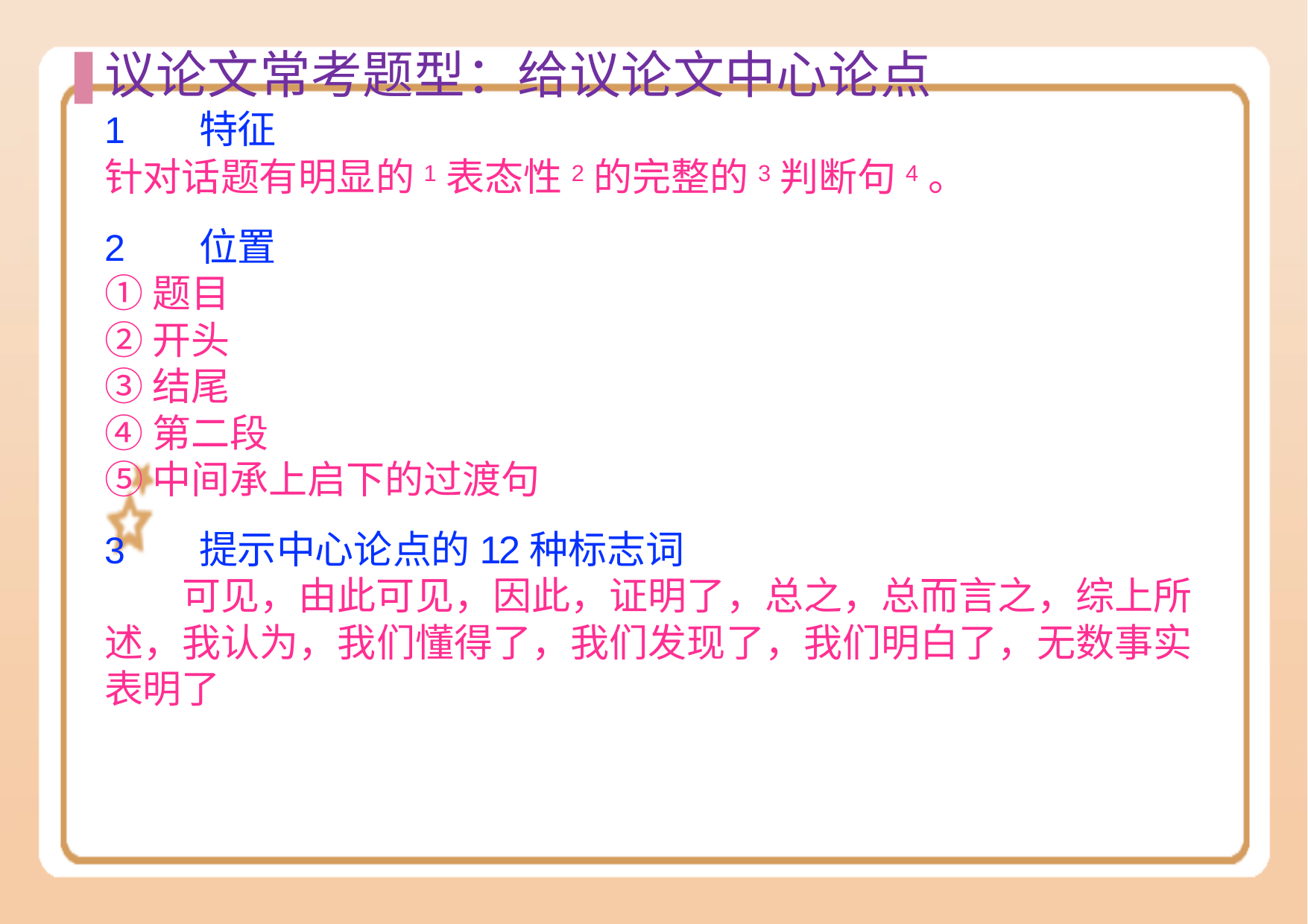

# 议论⽂常考题型：给议论⽂中⼼论点

特征
针对话题有明显的1表态性2的完整的3判断句4。
位置
①题目
②开头
③结尾
④第二段
⑤中间承上启下的过渡句
提示中心论点的12种标志词
可见，由此可见，因此，证明了，总之，总而言之，综上所 述，我认为，我们懂得了，我们发现了，我们明白了，无数事实 表明了